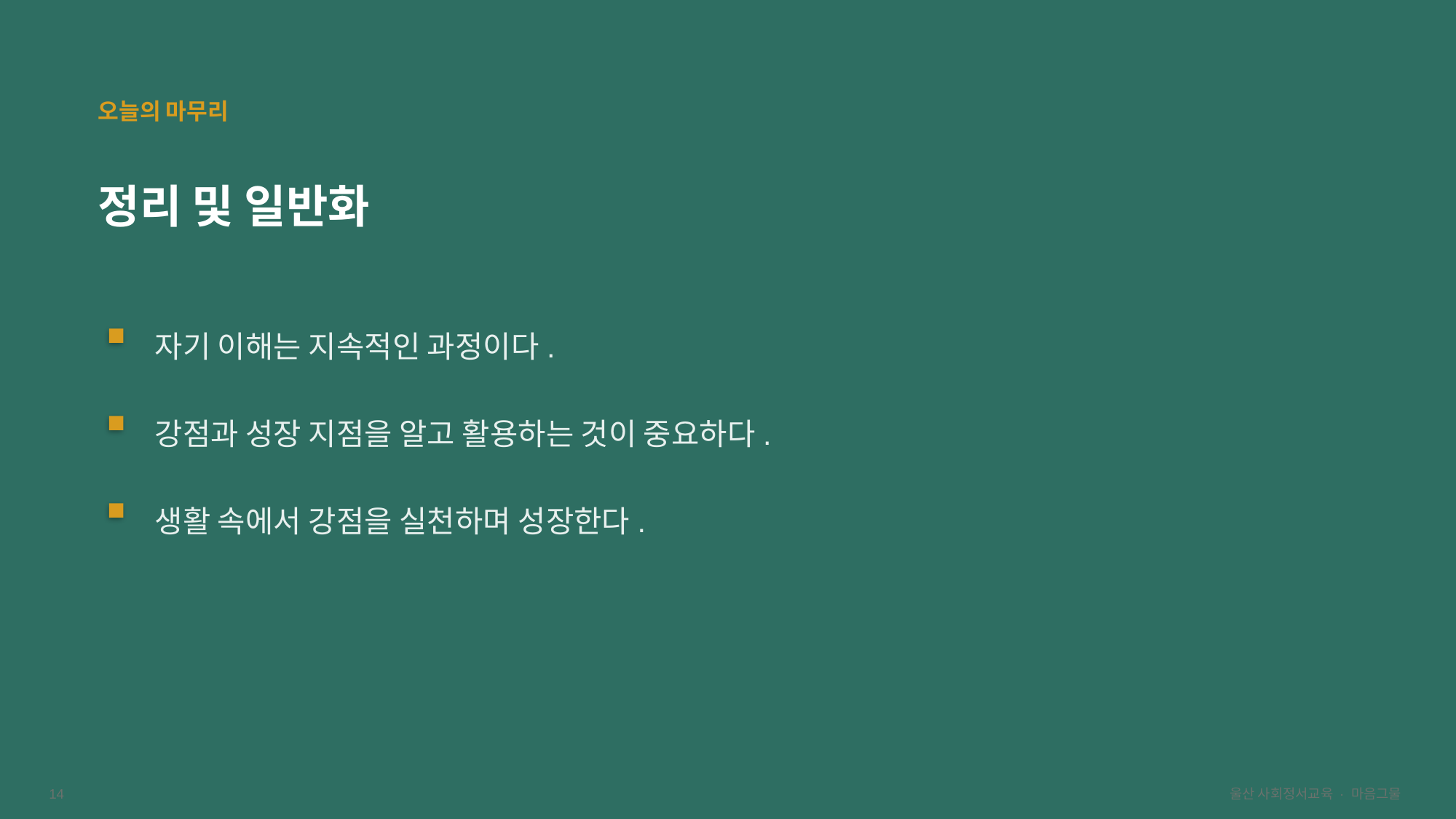

오늘의 마무리
정리 및 일반화
자기 이해는 지속적인 과정이다.

강점과 성장 지점을 알고 활용하는 것이 중요하다.

생활 속에서 강점을 실천하며 성장한다.

14
울산 사회정서교육 · 마음그물